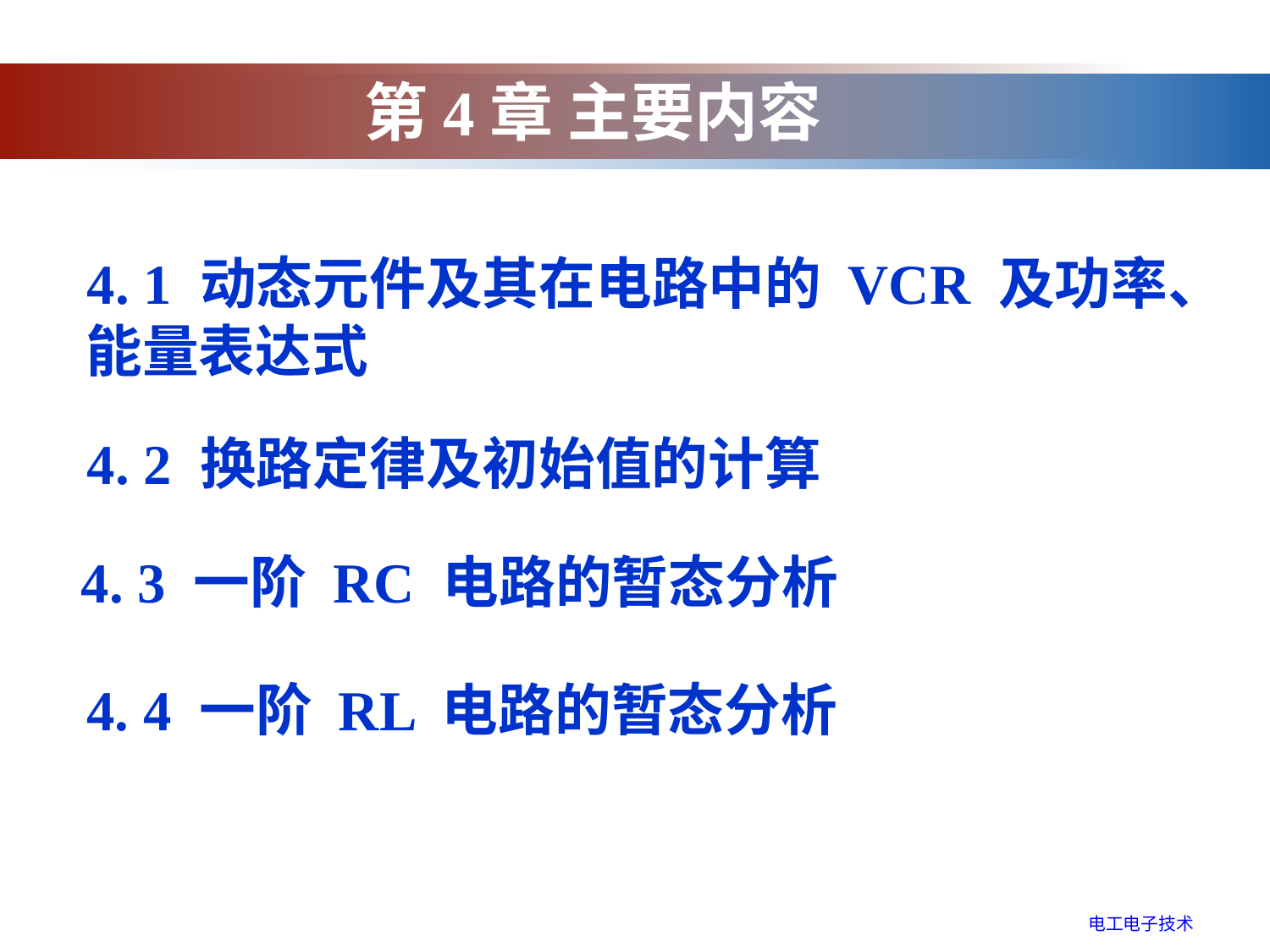

# 第4章 主要内容
 4. 1 动态元件及其在电路中的 VCR 及功率、 能量表达式
4. 2 换路定律及初始值的计算
4. 3 一阶 RC 电路的暂态分析
4. 4 一阶 RL 电路的暂态分析
电工电子技术